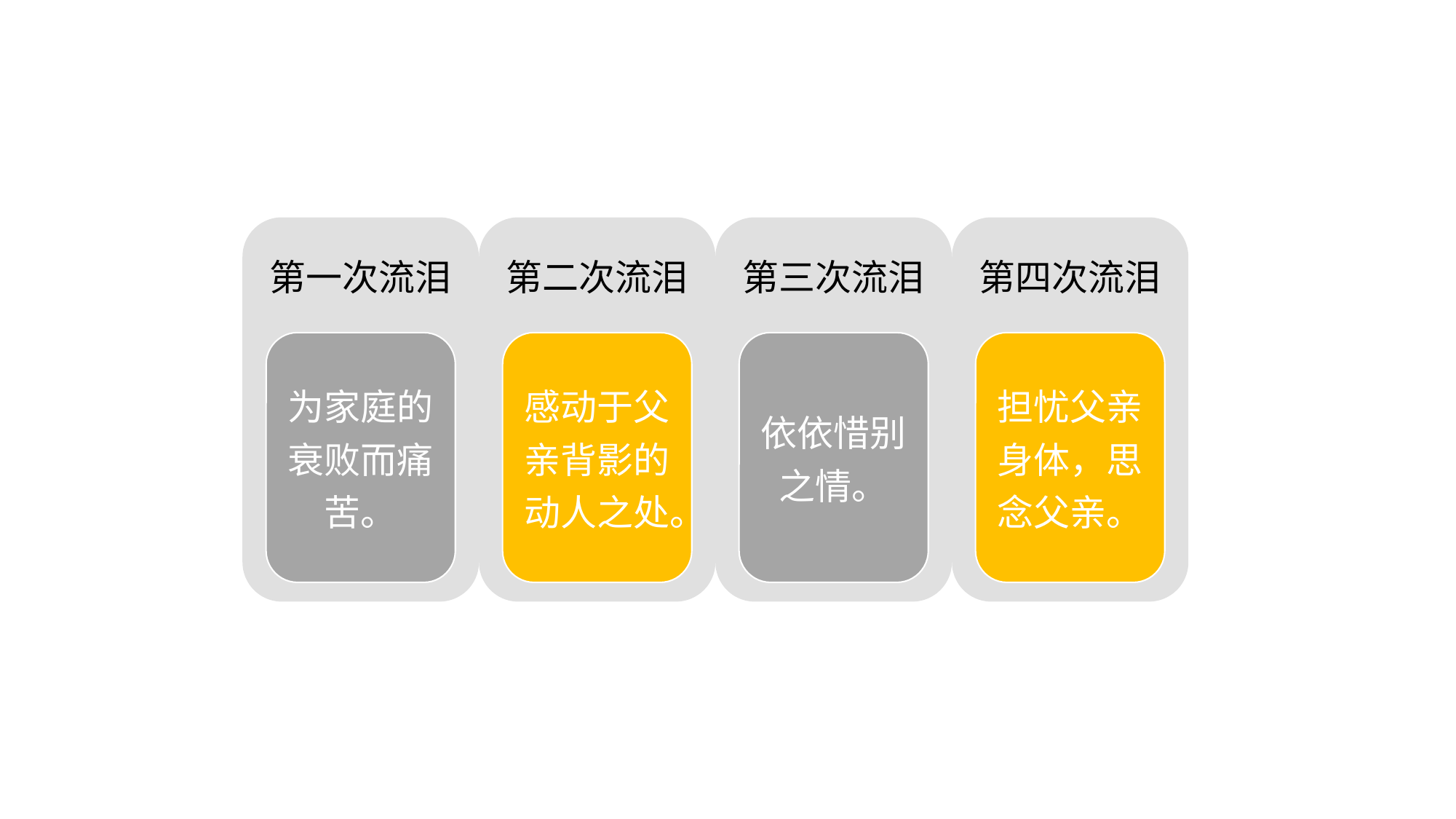

第一次流泪
为家庭的衰败而痛苦。
第二次流泪
感动于父亲背影的动人之处。
第三次流泪
依依惜别之情。
第四次流泪
担忧父亲身体，思念父亲。